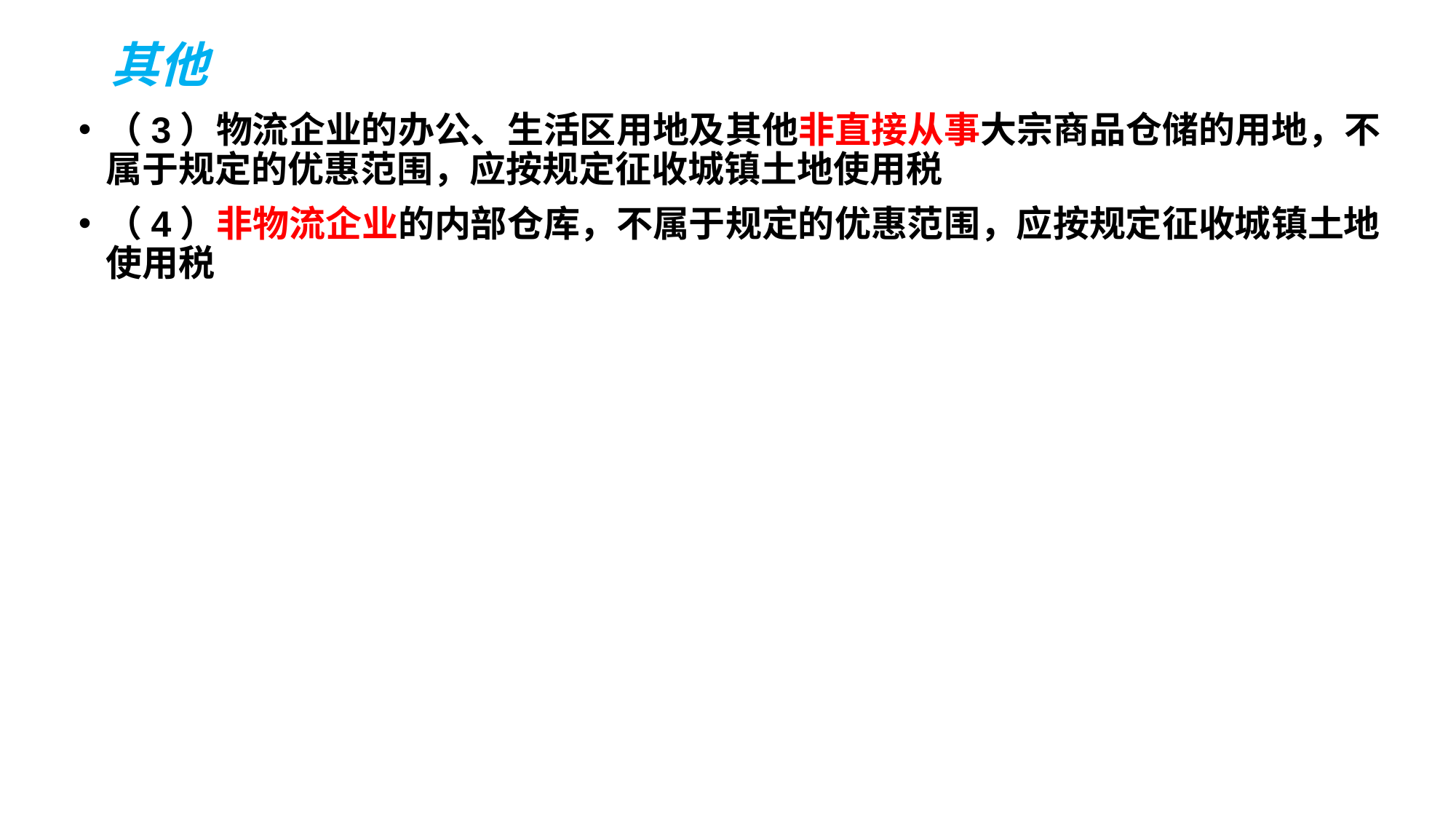

# 其他
（3）物流企业的办公、生活区用地及其他非直接从事大宗商品仓储的用地，不属于规定的优惠范围，应按规定征收城镇土地使用税
（4）非物流企业的内部仓库，不属于规定的优惠范围，应按规定征收城镇土地使用税